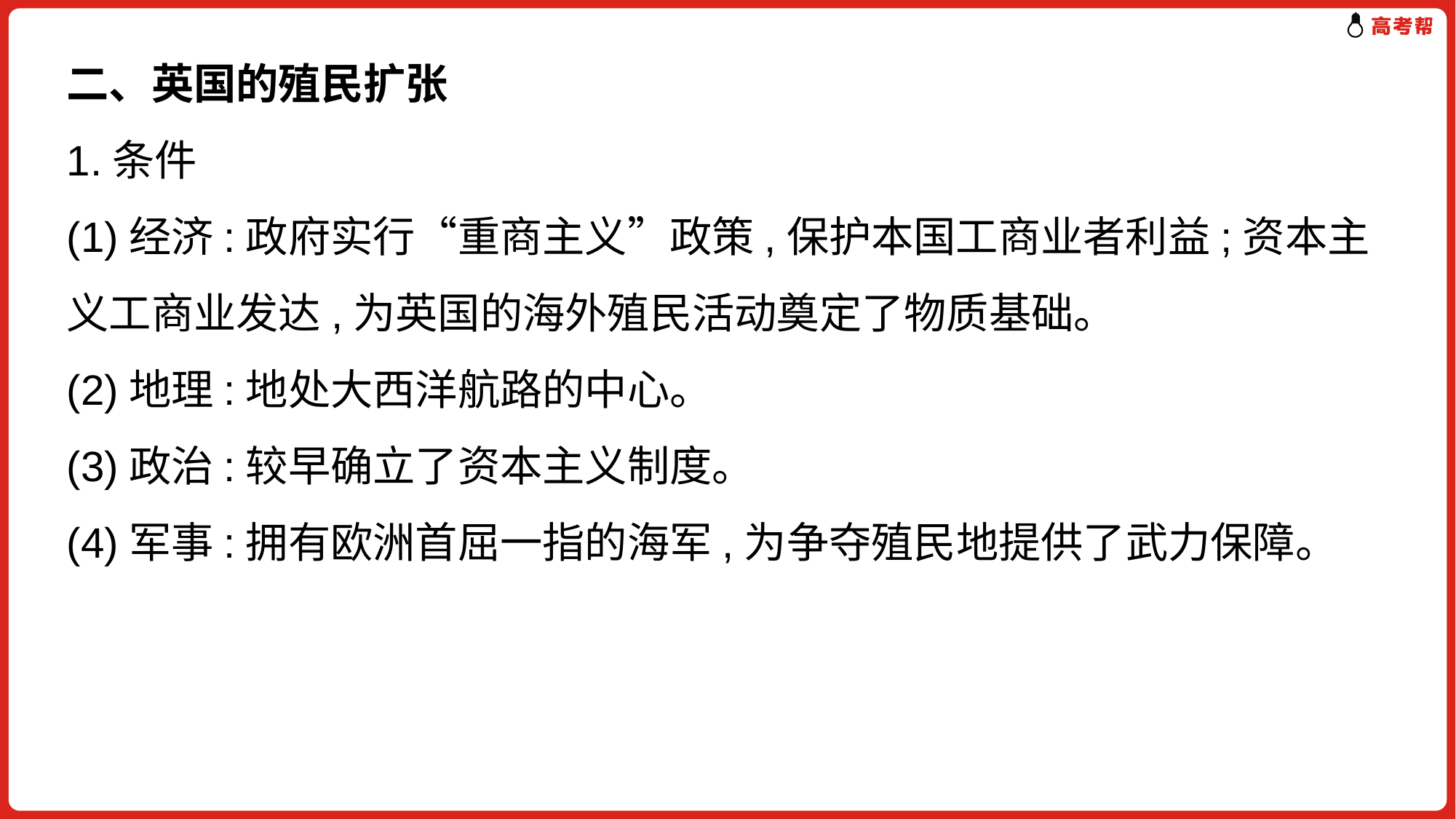

二、英国的殖民扩张
1.条件
(1)经济:政府实行“重商主义”政策,保护本国工商业者利益;资本主义工商业发达,为英国的海外殖民活动奠定了物质基础。
(2)地理:地处大西洋航路的中心。
(3)政治:较早确立了资本主义制度。
(4)军事:拥有欧洲首屈一指的海军,为争夺殖民地提供了武力保障。